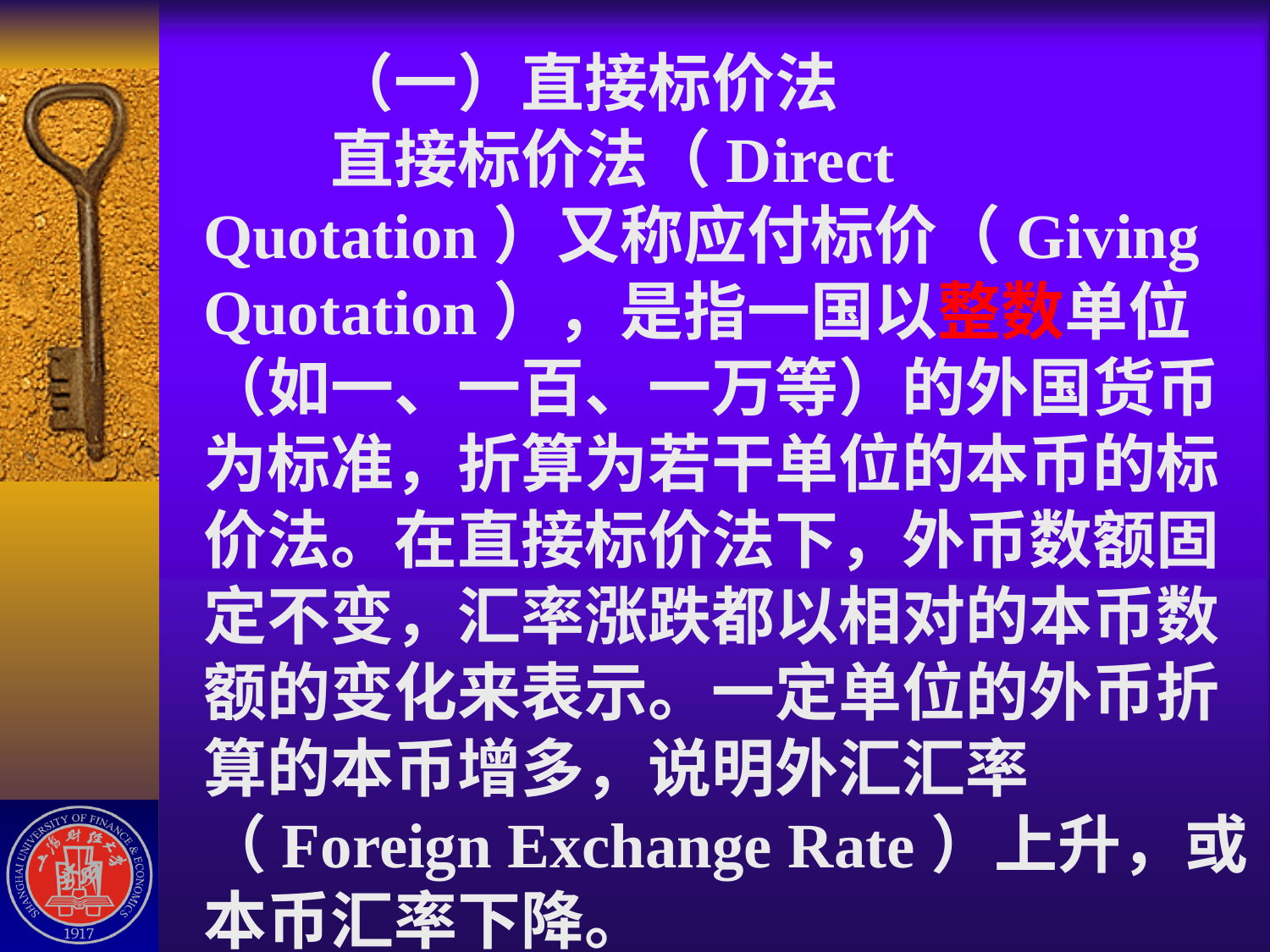

# （一）直接标价法 直接标价法（Direct Quotation）又称应付标价（Giving Quotation），是指一国以整数单位（如一、一百、一万等）的外国货币为标准，折算为若干单位的本币的标价法。在直接标价法下，外币数额固定不变，汇率涨跌都以相对的本币数额的变化来表示。一定单位的外币折算的本币增多，说明外汇汇率（Foreign Exchange Rate）上升，或本币汇率下降。